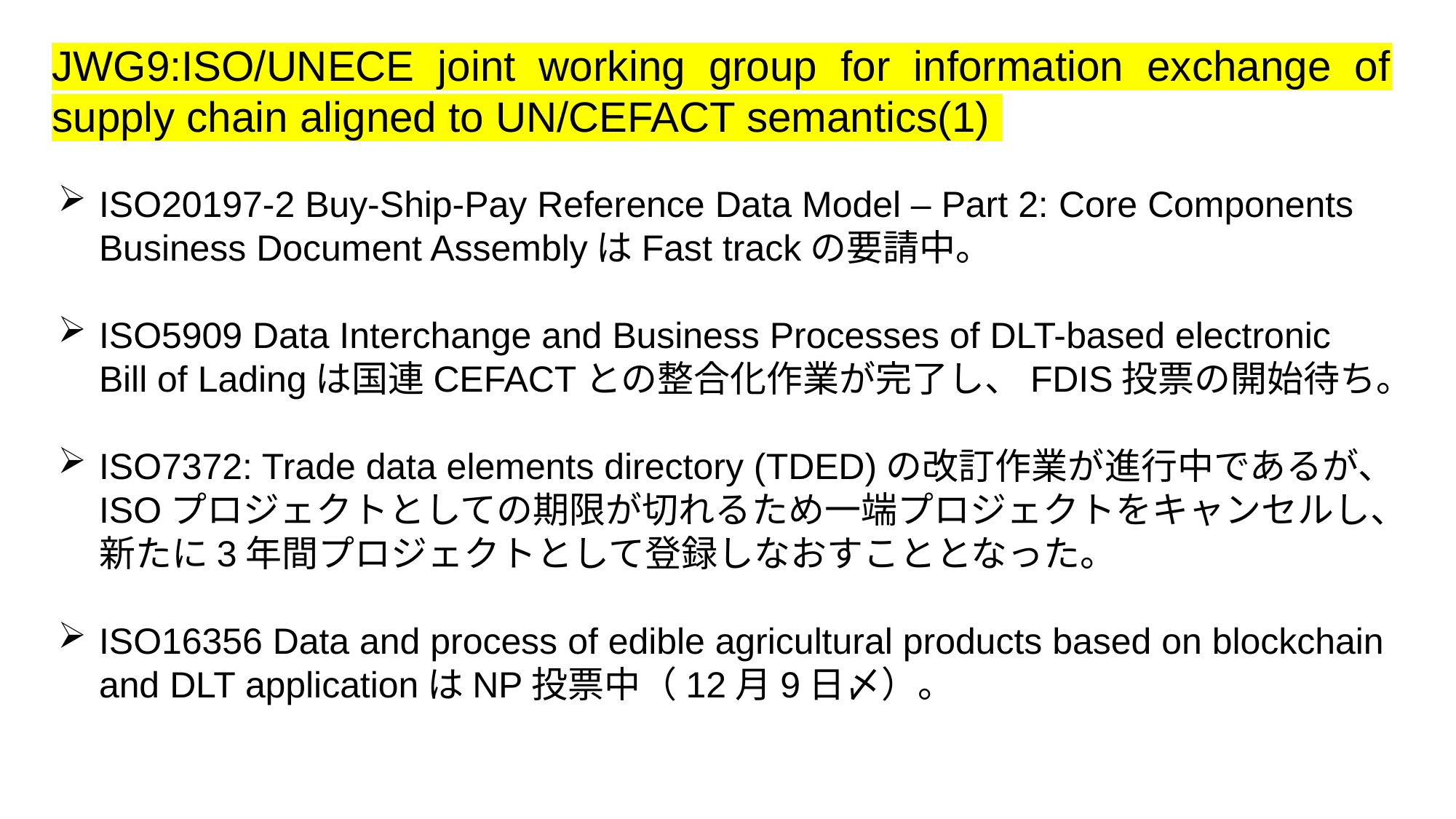

JWG9:ISO/UNECE joint working group for information exchange of supply chain aligned to UN/CEFACT semantics(1)
ISO20197-2 Buy-Ship-Pay Reference Data Model – Part 2: Core Components Business Document AssemblyはFast trackの要請中。

ISO5909 Data Interchange and Business Processes of DLT-based electronic Bill of Ladingは国連CEFACTとの整合化作業が完了し、FDIS投票の開始待ち。

ISO7372: Trade data elements directory (TDED)の改訂作業が進行中であるが、ISOプロジェクトとしての期限が切れるため一端プロジェクトをキャンセルし、新たに3年間プロジェクトとして登録しなおすこととなった。

ISO16356 Data and process of edible agricultural products based on blockchain and DLT applicationはNP投票中（12月9日〆）。